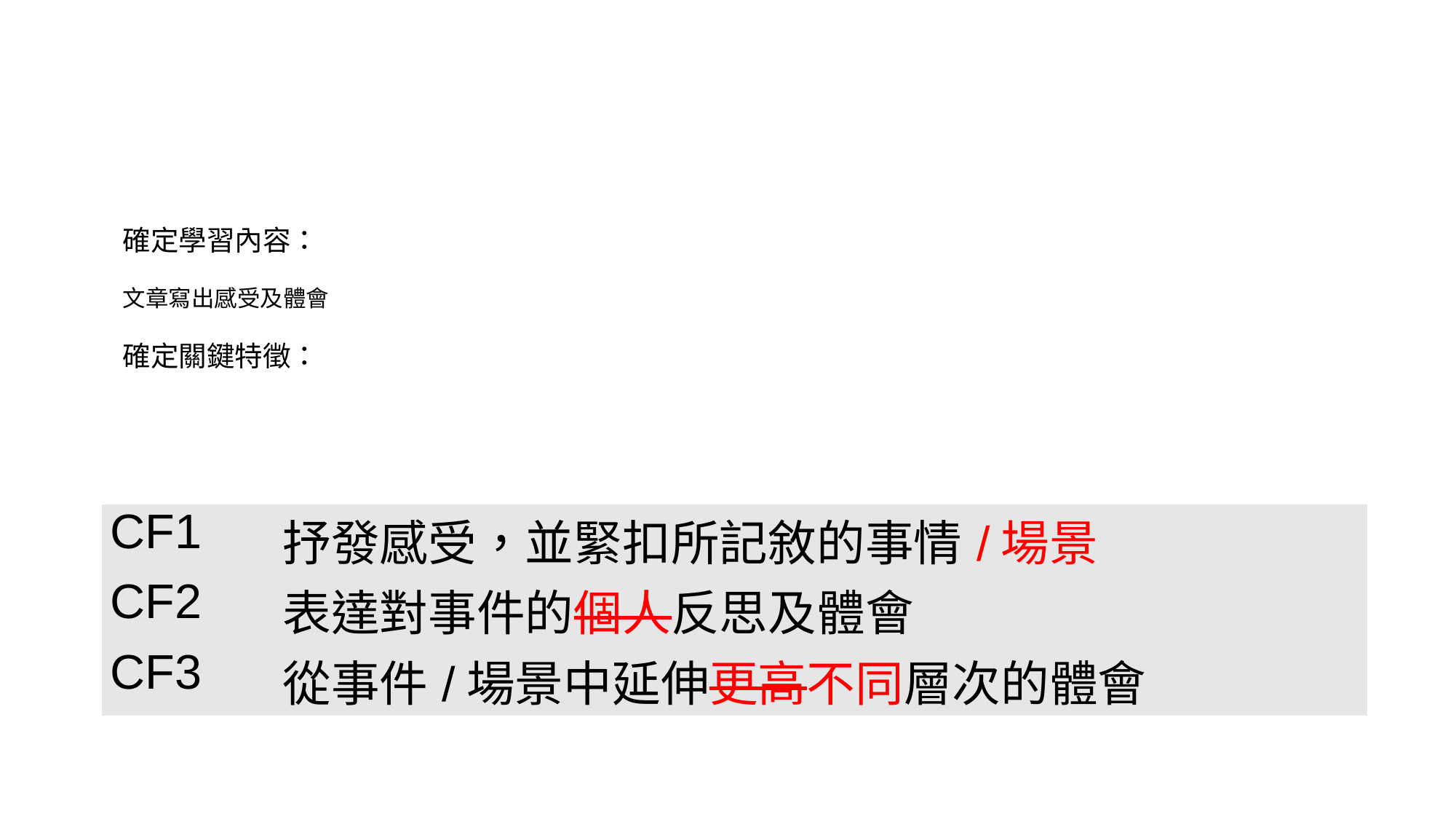

# 確定學習內容： 文章寫出感受及體會 確定關鍵特徵：
| CF1 | 抒發感受，並緊扣所記敘的事情/場景 |
| --- | --- |
| CF2 | 表達對事件的個人反思及體會 |
| CF3 | 從事件/場景中延伸更高不同層次的體會 |